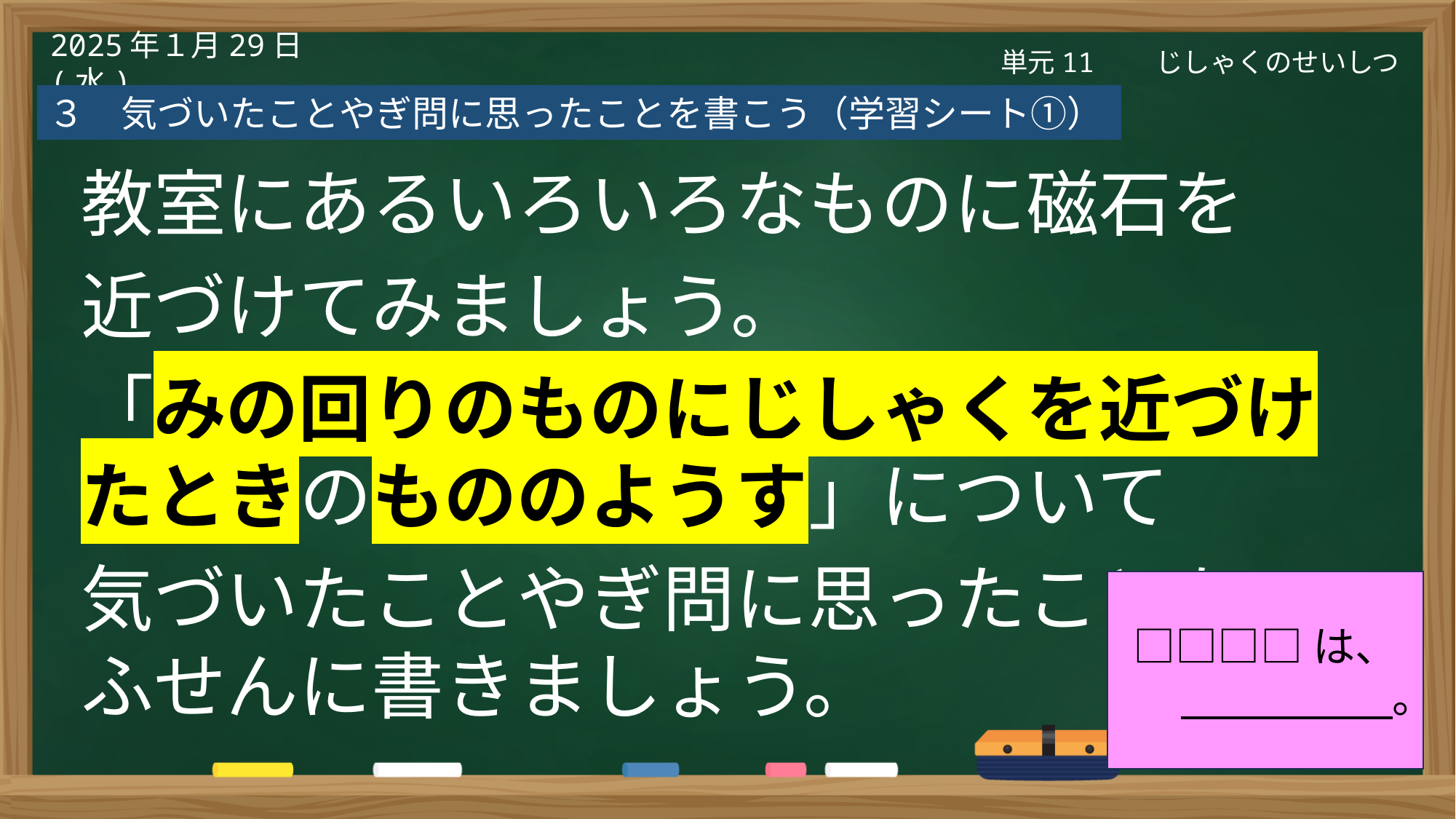

単元11　　じしゃくのせいしつ
2025年１月29日(水)
３　気づいたことやぎ問に思ったことを書こう（学習シート①）
教室にあるいろいろなものに磁石を
近づけてみましょう。
「みの回りのものにじしゃくを近づけたときのもののようす」について
気づいたことやぎ問に思ったことを、ふせんに書きましょう。
□□□□は、
　　　　　　。
28